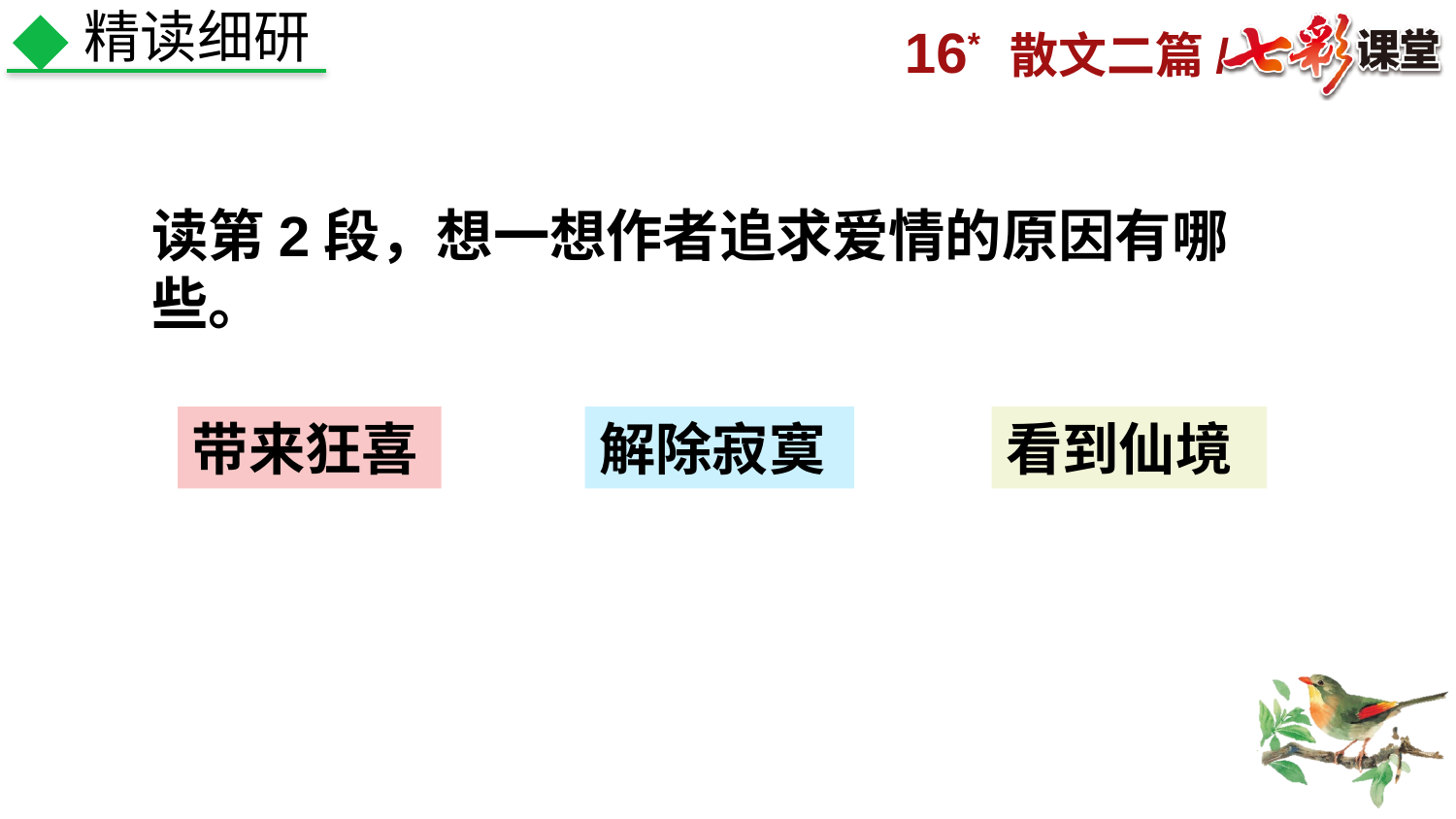

精读细研

读第2段，想一想作者追求爱情的原因有哪些。
带来狂喜
解除寂寞
看到仙境